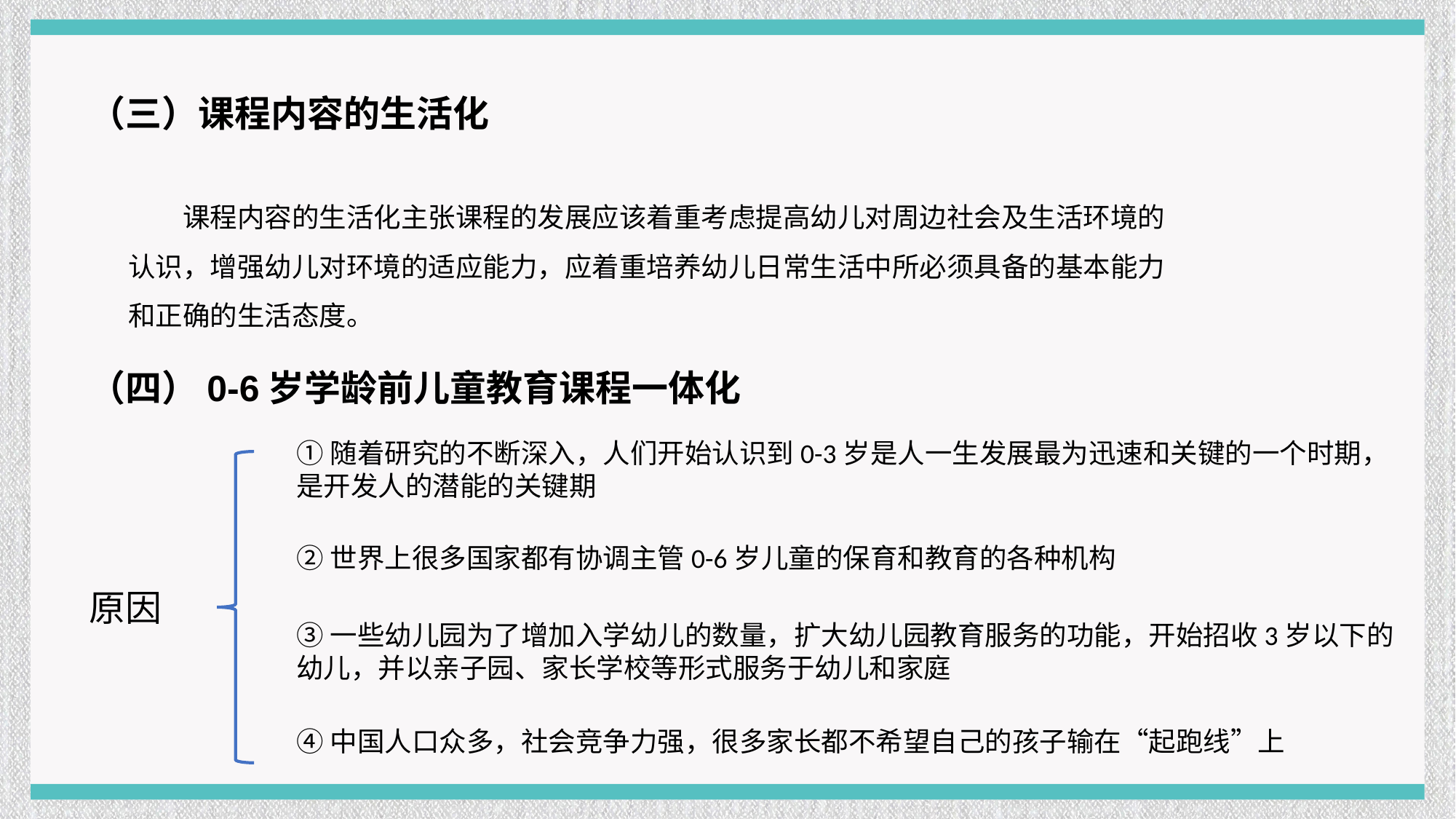

（三）课程内容的生活化
课程内容的生活化主张课程的发展应该着重考虑提高幼儿对周边社会及生活环境的认识，增强幼儿对环境的适应能力，应着重培养幼儿日常生活中所必须具备的基本能力和正确的生活态度。
（四）0-6岁学龄前儿童教育课程一体化
①随着研究的不断深入，人们开始认识到0-3岁是人一生发展最为迅速和关键的一个时期，是开发人的潜能的关键期

②世界上很多国家都有协调主管0-6岁儿童的保育和教育的各种机构

原因
③一些幼儿园为了增加入学幼儿的数量，扩大幼儿园教育服务的功能，开始招收3岁以下的幼儿，并以亲子园、家长学校等形式服务于幼儿和家庭
④中国人口众多，社会竞争力强，很多家长都不希望自己的孩子输在“起跑线”上